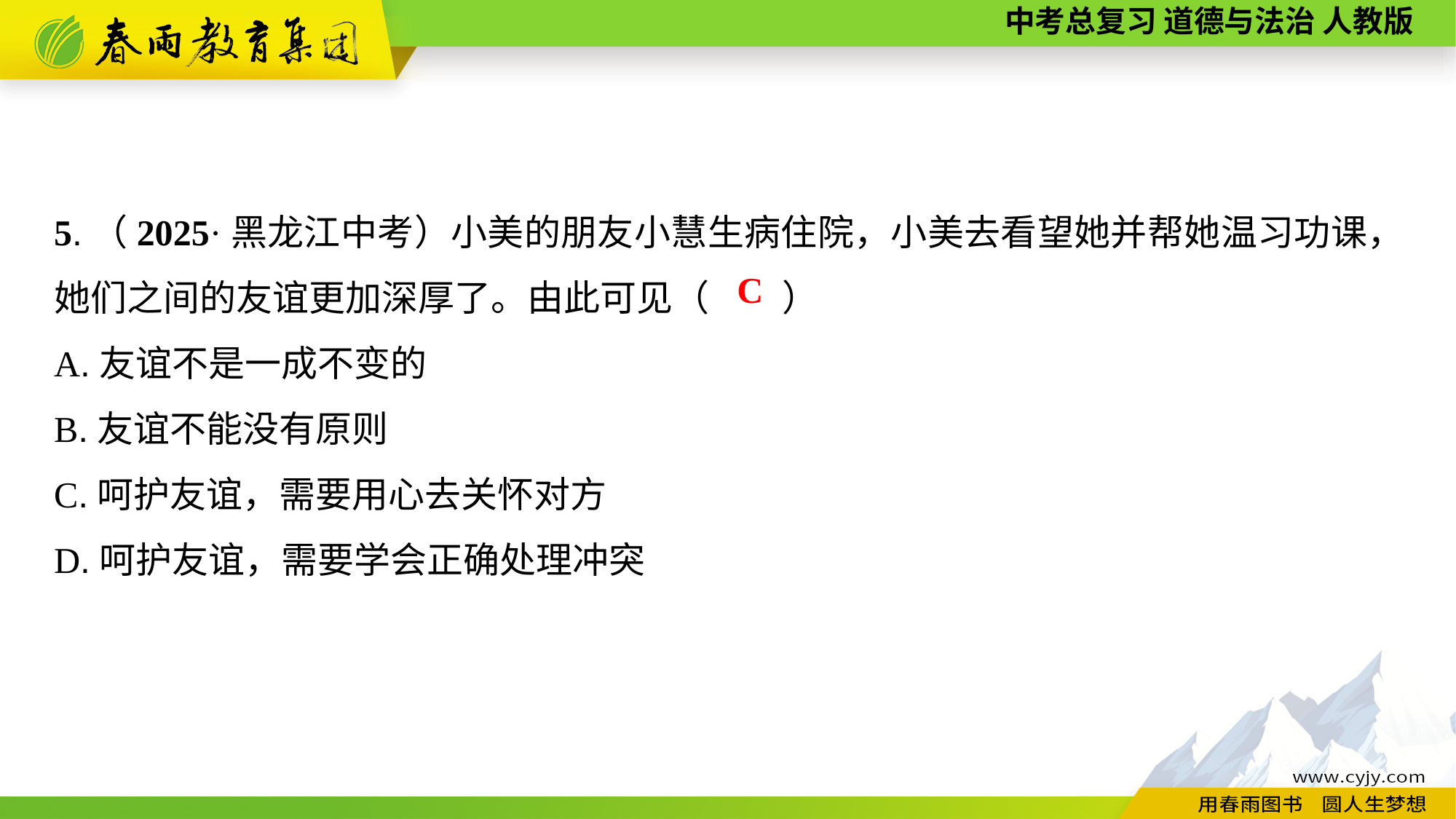

5.（2025·黑龙江中考）小美的朋友小慧生病住院，小美去看望她并帮她温习功课，她们之间的友谊更加深厚了。由此可见（　　）
A.友谊不是一成不变的
B.友谊不能没有原则
C.呵护友谊，需要用心去关怀对方
D.呵护友谊，需要学会正确处理冲突
C